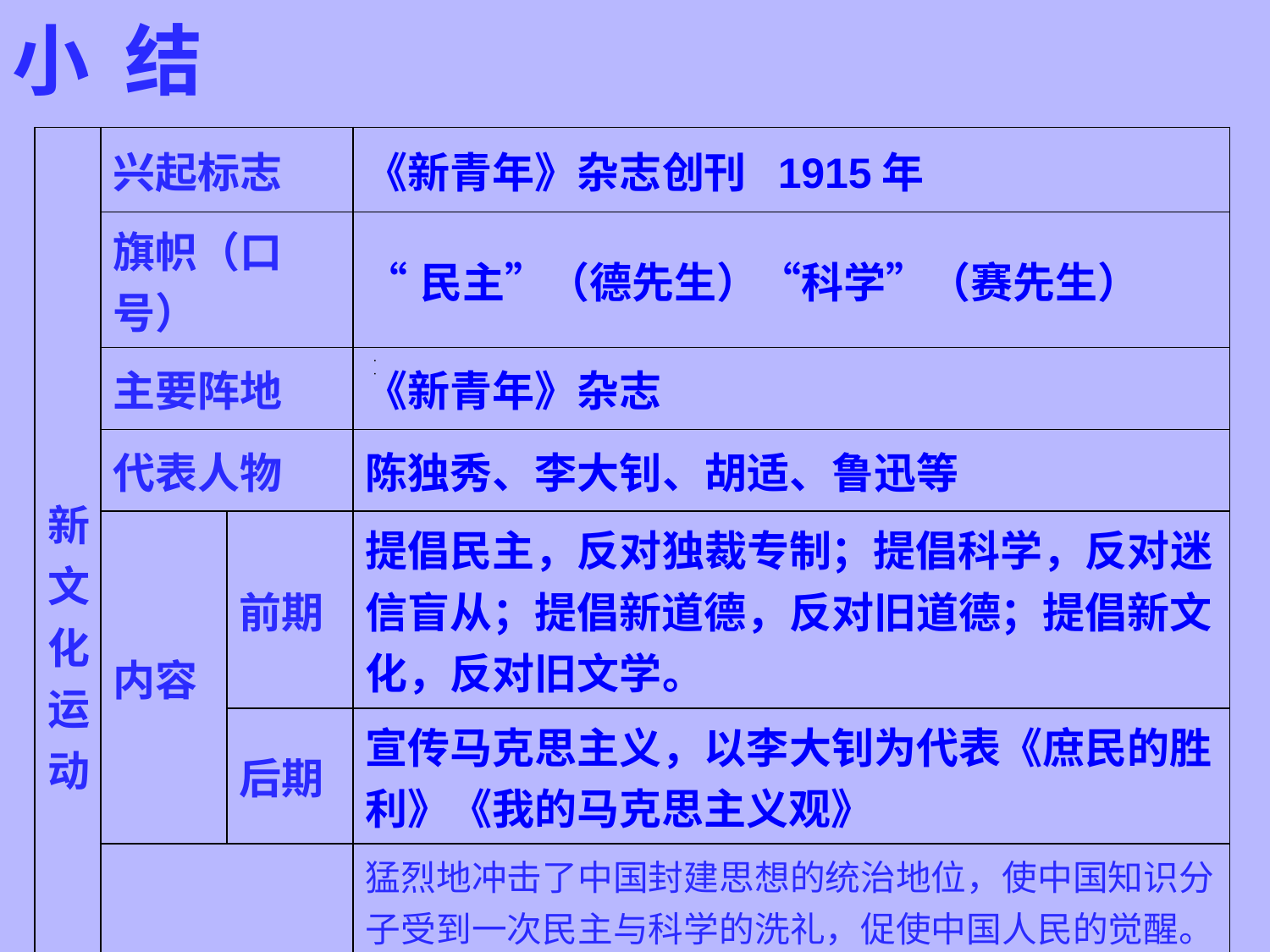

小  结
| 新文化运动 | 兴起标志 |  | 《新青年》杂志创刊 1915年 |
| --- | --- | --- | --- |
|  | 旗帜（口号） |  | “民主”（德先生）“科学”（赛先生） |
|  | 主要阵地 |  | 《新青年》杂志 |
|  | 代表人物 |  | 陈独秀、李大钊、胡适、鲁迅等 |
|  | 内容 | 前期 | 提倡民主，反对独裁专制；提倡科学，反对迷信盲从；提倡新道德，反对旧道德；提倡新文化，反对旧文学。 |
|  |  | 后期 | 宣传马克思主义，以李大钊为代表《庶民的胜利》《我的马克思主义观》 |
|  | 意义 |  | 猛烈地冲击了中国封建思想的统治地位，使中国知识分子受到一次民主与科学的洗礼，促使中国人民的觉醒。 新文化运动为马克思主义在中国的广泛传播开辟了道路。 |